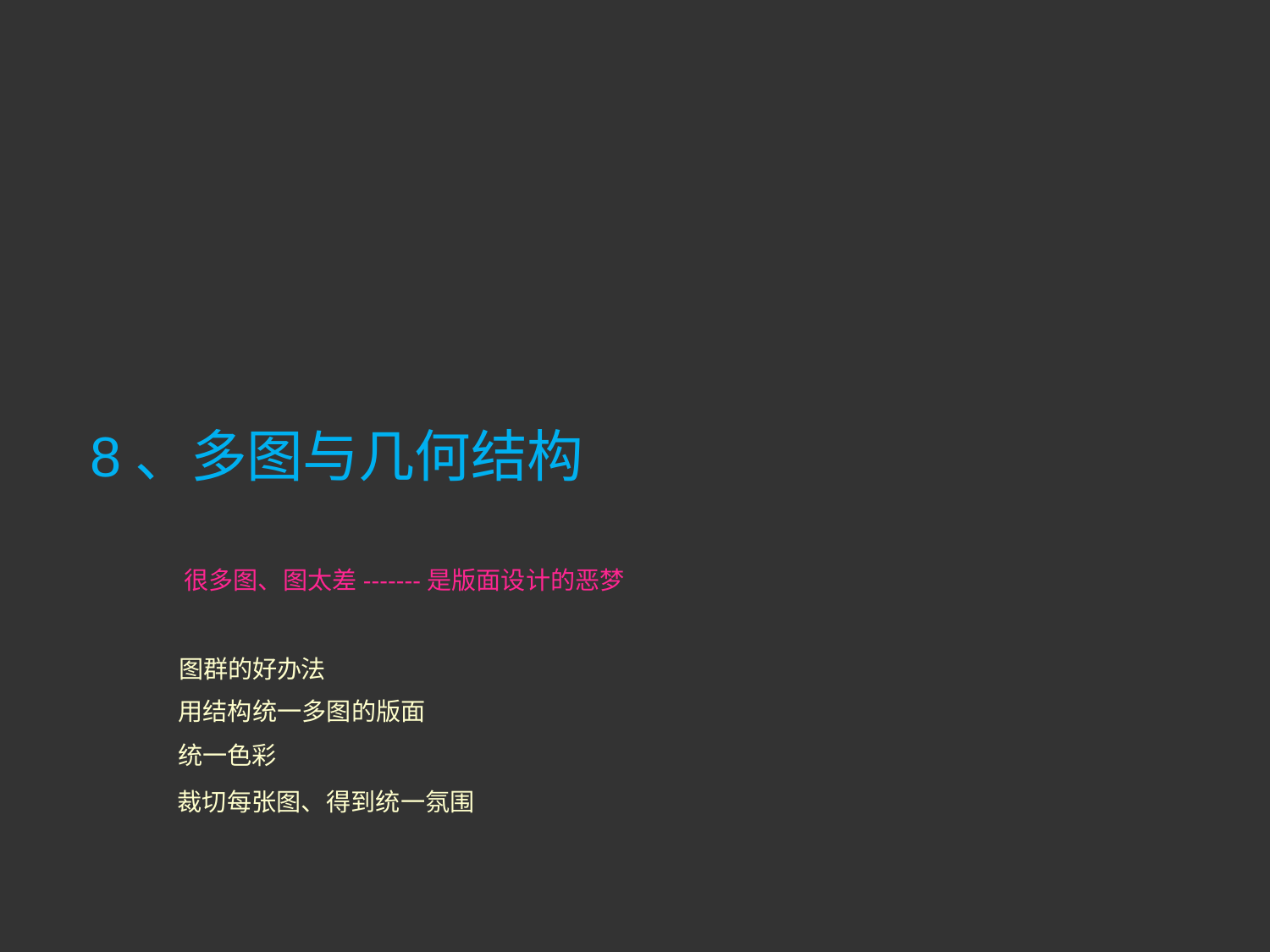

8、多图与几何结构

很多图、图太差-------是版面设计的恶梦

图群的好办法
用结构统一多图的版面
统一色彩

裁切每张图、得到统一氛围